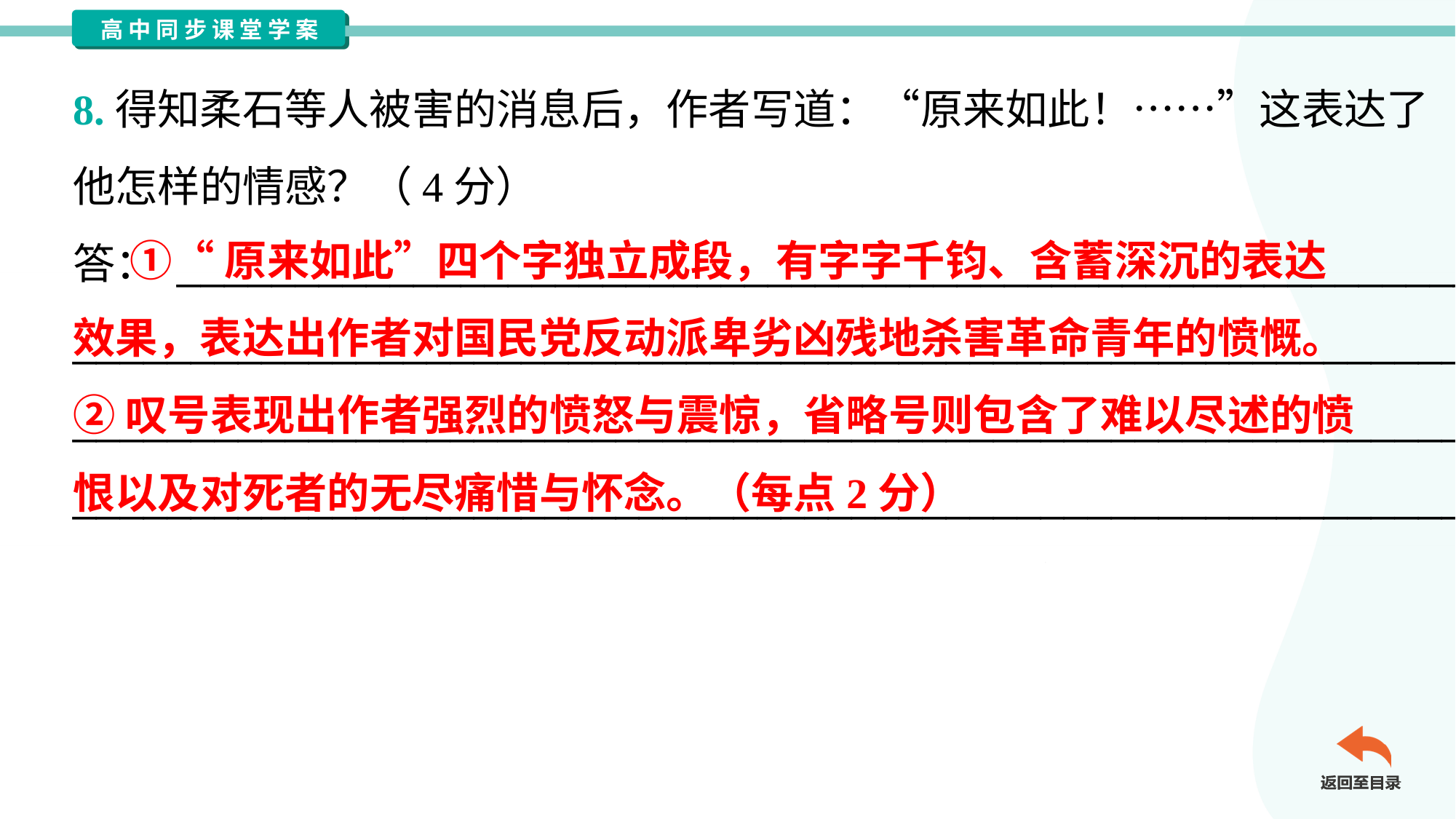

8.得知柔石等人被害的消息后，作者写道：“原来如此！……”这表达了
他怎样的情感？（4分）
答： ________________________________________________________
_____________________________________________________________
_____________________________________________________________
_____________________________________________________________
      ①“原来如此”四个字独立成段，有字字千钧、含蓄深沉的表达
效果，表达出作者对国民党反动派卑劣凶残地杀害革命青年的愤慨。
②叹号表现出作者强烈的愤怒与震惊，省略号则包含了难以尽述的愤
恨以及对死者的无尽痛惜与怀念。（每点2分）